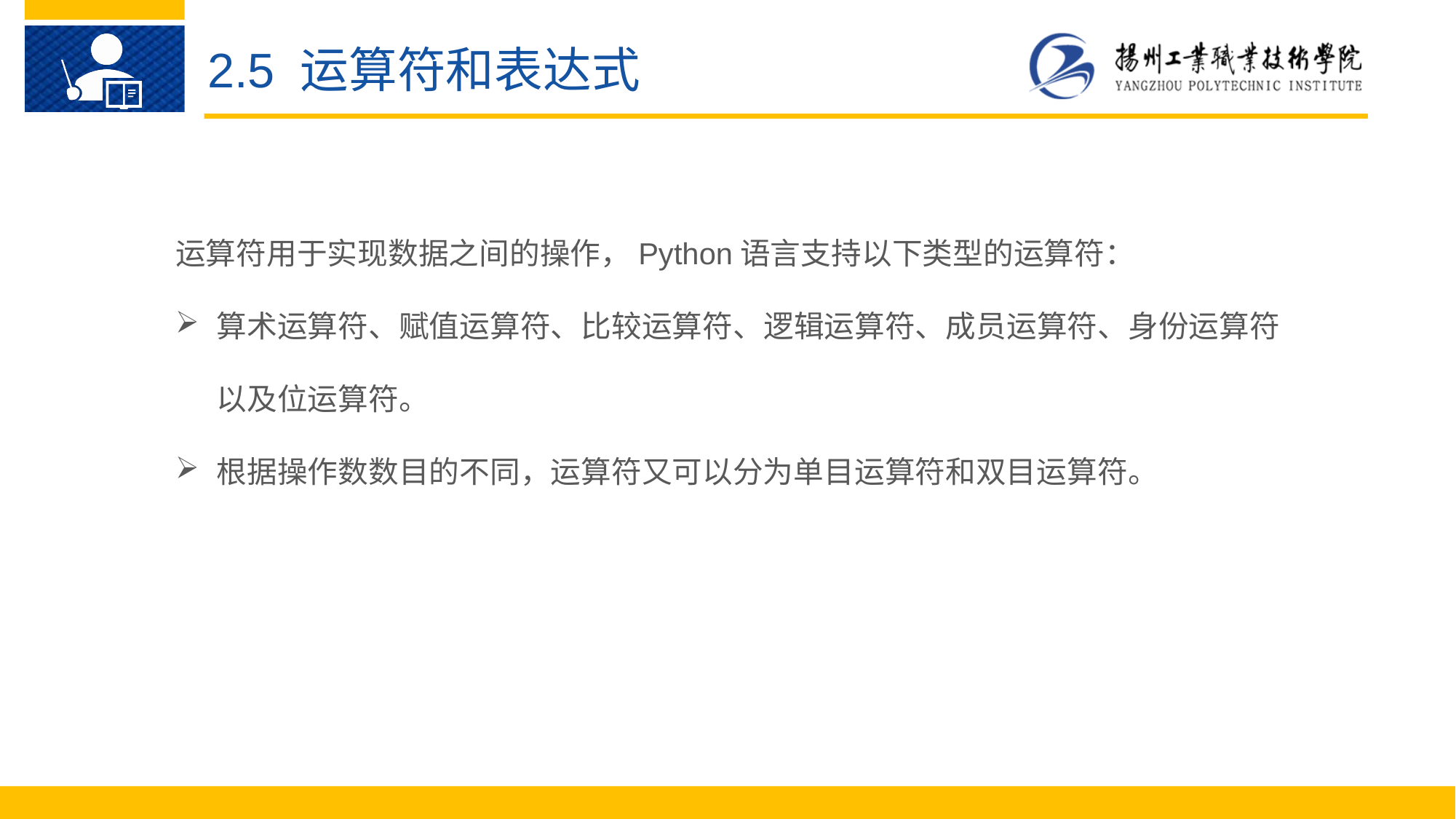

2.5 运算符和表达式
运算符用于实现数据之间的操作，Python语言支持以下类型的运算符：
算术运算符、赋值运算符、比较运算符、逻辑运算符、成员运算符、身份运算符以及位运算符。
根据操作数数目的不同，运算符又可以分为单目运算符和双目运算符。